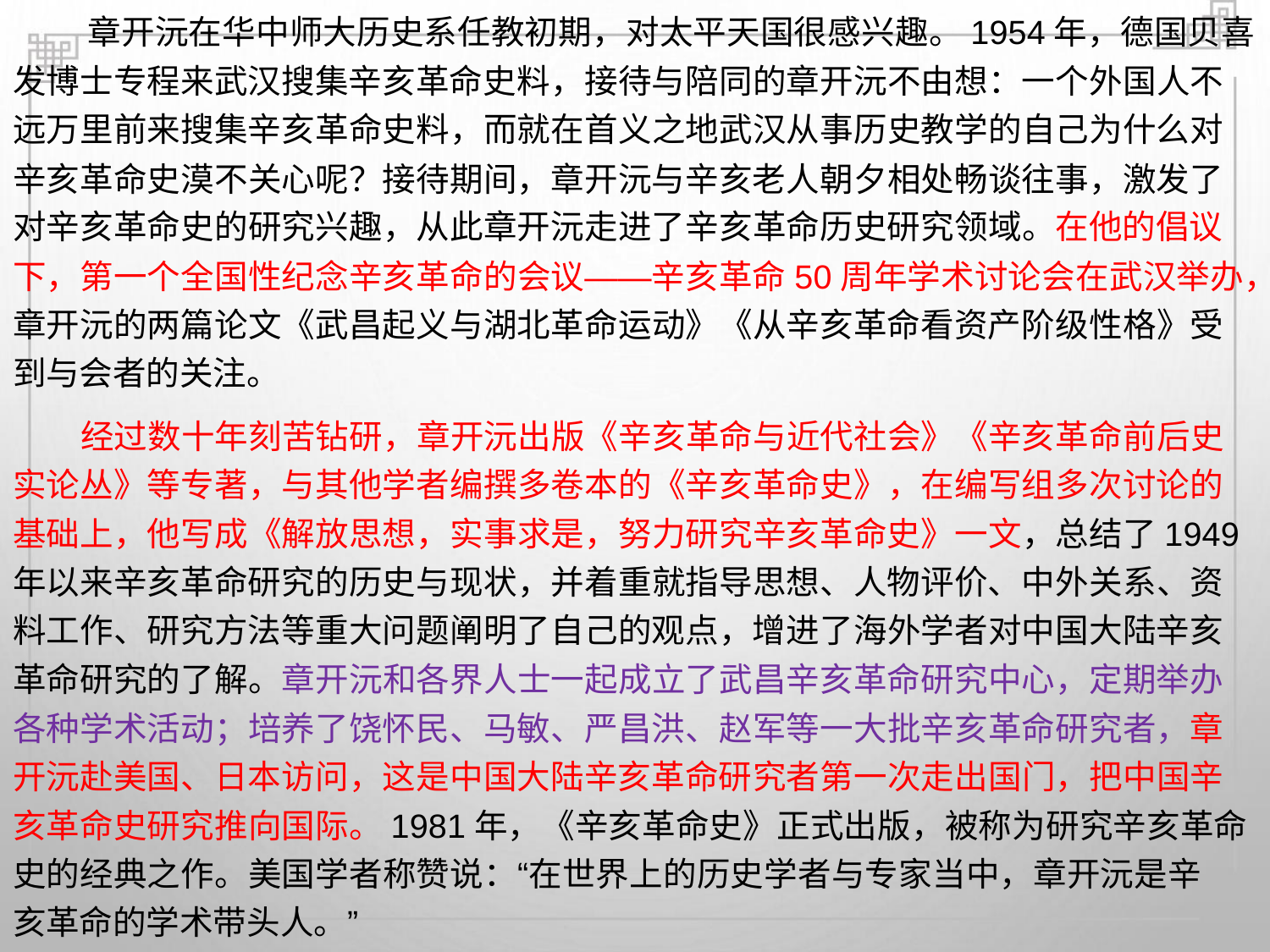

章开沅在华中师大历史系任教初期，对太平天国很感兴趣。1954年，德国贝喜
发博士专程来武汉搜集辛亥革命史料，接待与陪同的章开沅不由想：一个外国人不
远万里前来搜集辛亥革命史料，而就在首义之地武汉从事历史教学的自己为什么对
辛亥革命史漠不关心呢？接待期间，章开沅与辛亥老人朝夕相处畅谈往事，激发了
对辛亥革命史的研究兴趣，从此章开沅走进了辛亥革命历史研究领域。在他的倡议
下，第一个全国性纪念辛亥革命的会议——辛亥革命50周年学术讨论会在武汉举办，
章开沅的两篇论文《武昌起义与湖北革命运动》《从辛亥革命看资产阶级性格》受
到与会者的关注。
经过数十年刻苦钻研，章开沅出版《辛亥革命与近代社会》《辛亥革命前后史
实论丛》等专著，与其他学者编撰多卷本的《辛亥革命史》，在编写组多次讨论的
基础上，他写成《解放思想，实事求是，努力研究辛亥革命史》一文，总结了1949
年以来辛亥革命研究的历史与现状，并着重就指导思想、人物评价、中外关系、资
料工作、研究方法等重大问题阐明了自己的观点，增进了海外学者对中国大陆辛亥
革命研究的了解。章开沅和各界人士一起成立了武昌辛亥革命研究中心，定期举办
各种学术活动；培养了饶怀民、马敏、严昌洪、赵军等一大批辛亥革命研究者，章
开沅赴美国、日本访问，这是中国大陆辛亥革命研究者第一次走出国门，把中国辛
亥革命史研究推向国际。1981年，《辛亥革命史》正式出版，被称为研究辛亥革命
史的经典之作。美国学者称赞说：“在世界上的历史学者与专家当中，章开沅是辛
亥革命的学术带头人。”